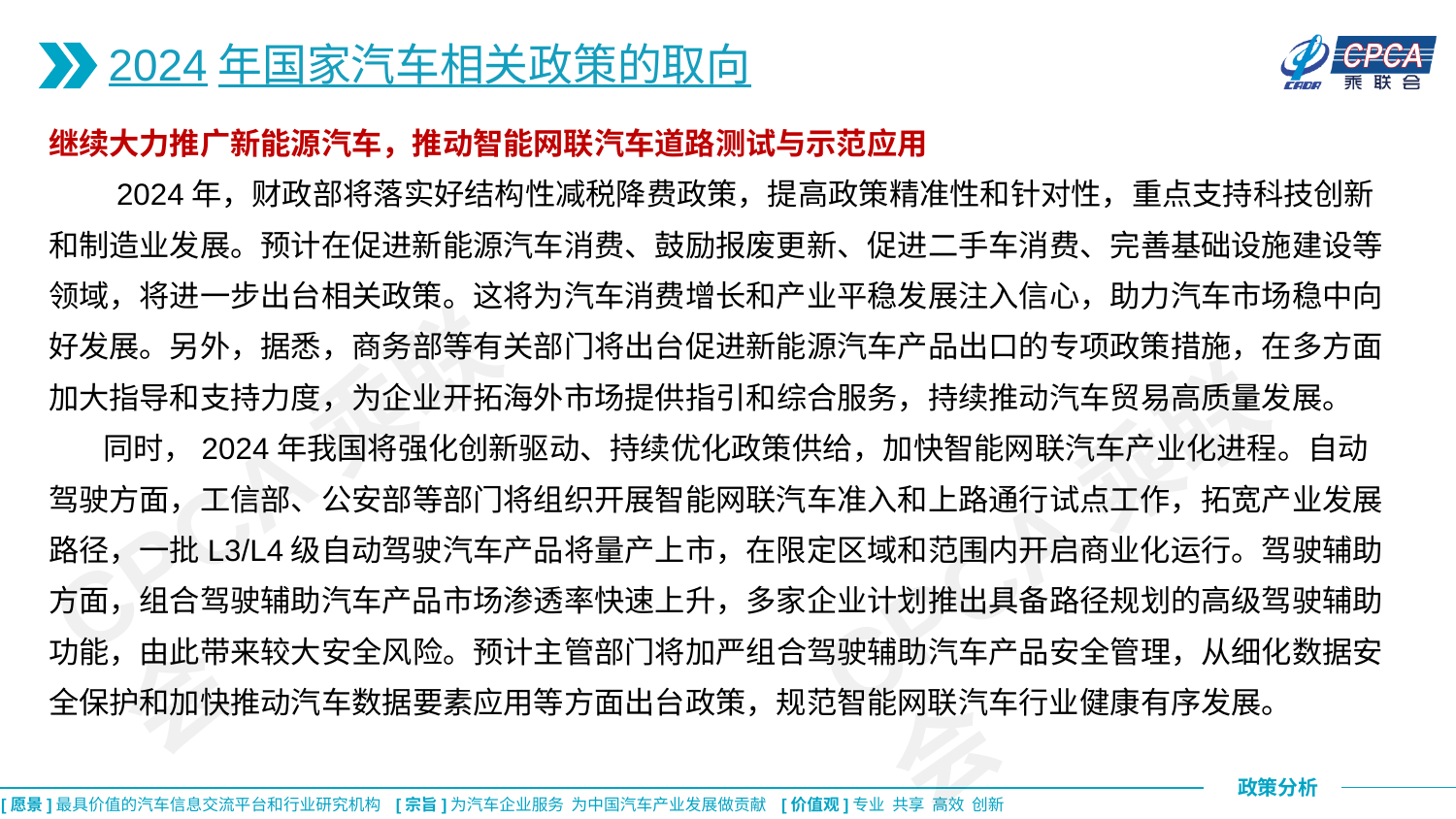

2024年国家汽车相关政策的取向
继续大力推广新能源汽车，推动智能网联汽车道路测试与示范应用
        2024年，财政部将落实好结构性减税降费政策，提高政策精准性和针对性，重点支持科技创新和制造业发展。预计在促进新能源汽车消费、鼓励报废更新、促进二手车消费、完善基础设施建设等领域，将进一步出台相关政策。这将为汽车消费增长和产业平稳发展注入信心，助力汽车市场稳中向好发展。另外，据悉，商务部等有关部门将出台促进新能源汽车产品出口的专项政策措施，在多方面加大指导和支持力度，为企业开拓海外市场提供指引和综合服务，持续推动汽车贸易高质量发展。
       同时，2024年我国将强化创新驱动、持续优化政策供给，加快智能网联汽车产业化进程。自动驾驶方面，工信部、公安部等部门将组织开展智能网联汽车准入和上路通行试点工作，拓宽产业发展路径，一批L3/L4级自动驾驶汽车产品将量产上市，在限定区域和范围内开启商业化运行。驾驶辅助方面，组合驾驶辅助汽车产品市场渗透率快速上升，多家企业计划推出具备路径规划的高级驾驶辅助功能，由此带来较大安全风险。预计主管部门将加严组合驾驶辅助汽车产品安全管理，从细化数据安全保护和加快推动汽车数据要素应用等方面出台政策，规范智能网联汽车行业健康有序发展。
CPCA乘联会
CPCA乘联会